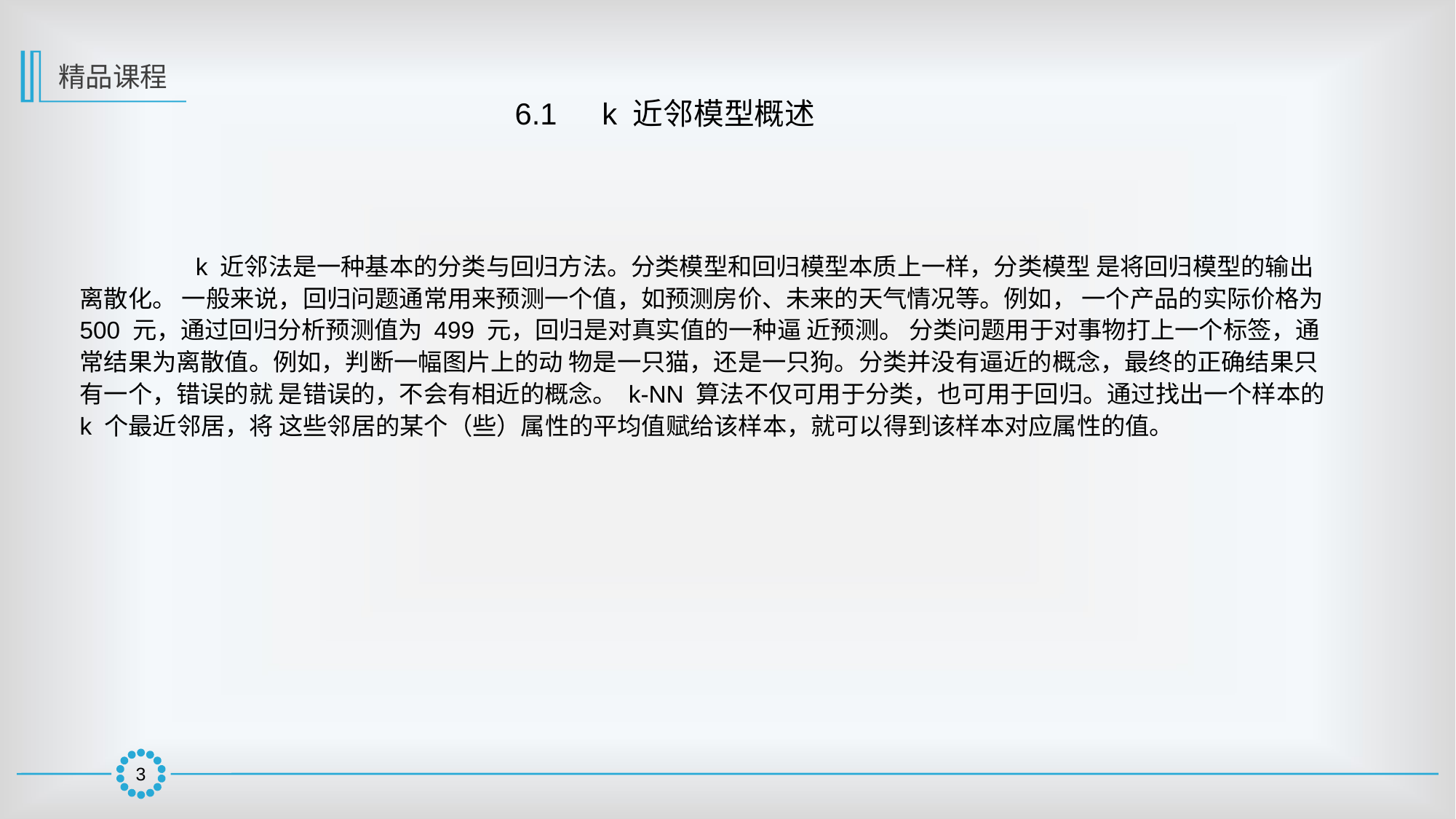

精品课程
6.1　k 近邻模型概述
	 k 近邻法是一种基本的分类与回归方法。分类模型和回归模型本质上一样，分类模型 是将回归模型的输出离散化。 一般来说，回归问题通常用来预测一个值，如预测房价、未来的天气情况等。例如， 一个产品的实际价格为 500 元，通过回归分析预测值为 499 元，回归是对真实值的一种逼 近预测。 分类问题用于对事物打上一个标签，通常结果为离散值。例如，判断一幅图片上的动 物是一只猫，还是一只狗。分类并没有逼近的概念，最终的正确结果只有一个，错误的就 是错误的，不会有相近的概念。 k-NN 算法不仅可用于分类，也可用于回归。通过找出一个样本的 k 个最近邻居，将 这些邻居的某个（些）属性的平均值赋给该样本，就可以得到该样本对应属性的值。

3